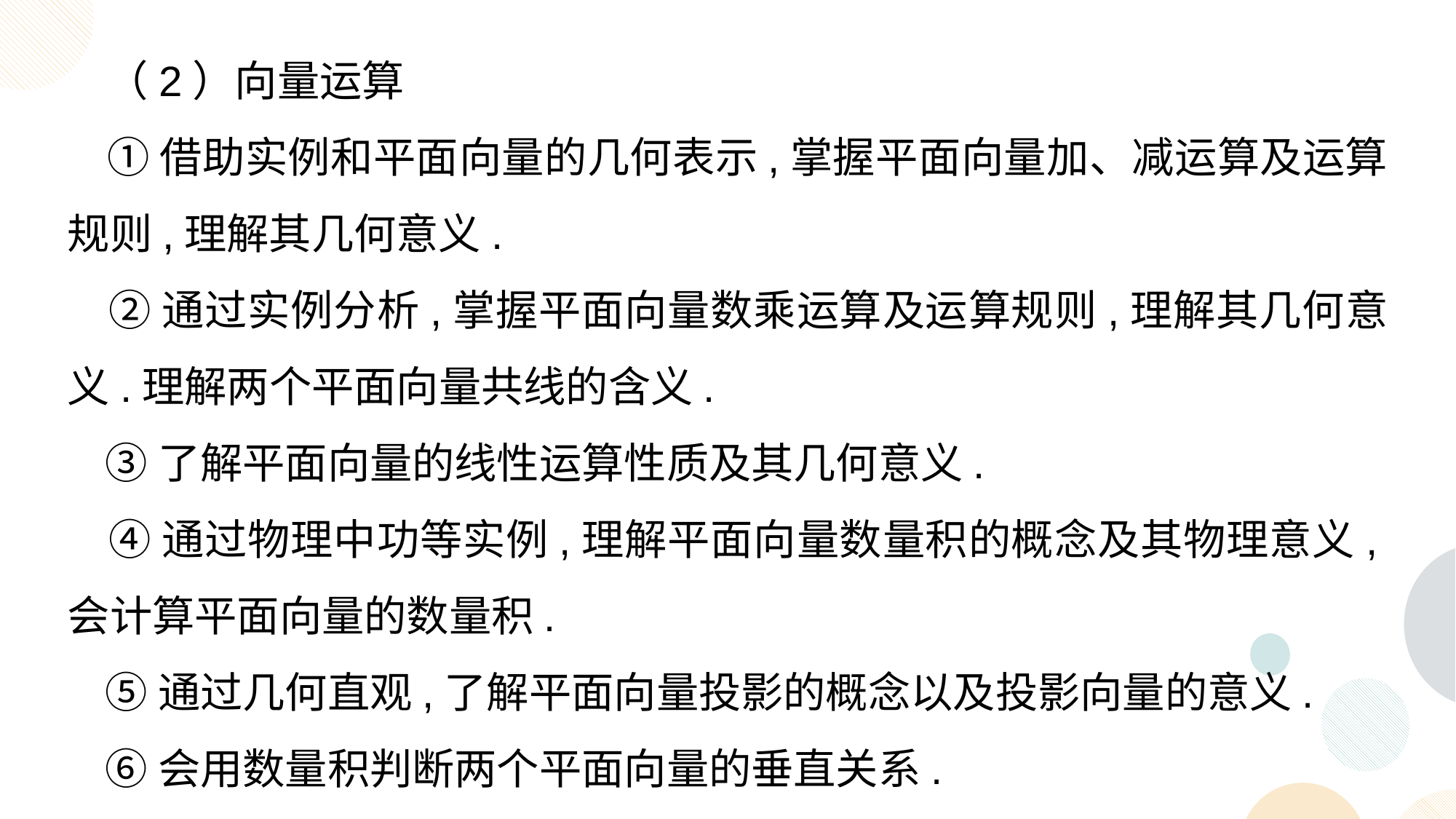

（2）向量运算
    ①借助实例和平面向量的几何表示,掌握平面向量加、减运算及运算规则,理解其几何意义.
    ②通过实例分析,掌握平面向量数乘运算及运算规则,理解其几何意义.理解两个平面向量共线的含义.
    ③了解平面向量的线性运算性质及其几何意义.
    ④通过物理中功等实例,理解平面向量数量积的概念及其物理意义,会计算平面向量的数量积.
    ⑤通过几何直观,了解平面向量投影的概念以及投影向量的意义.
    ⑥会用数量积判断两个平面向量的垂直关系.